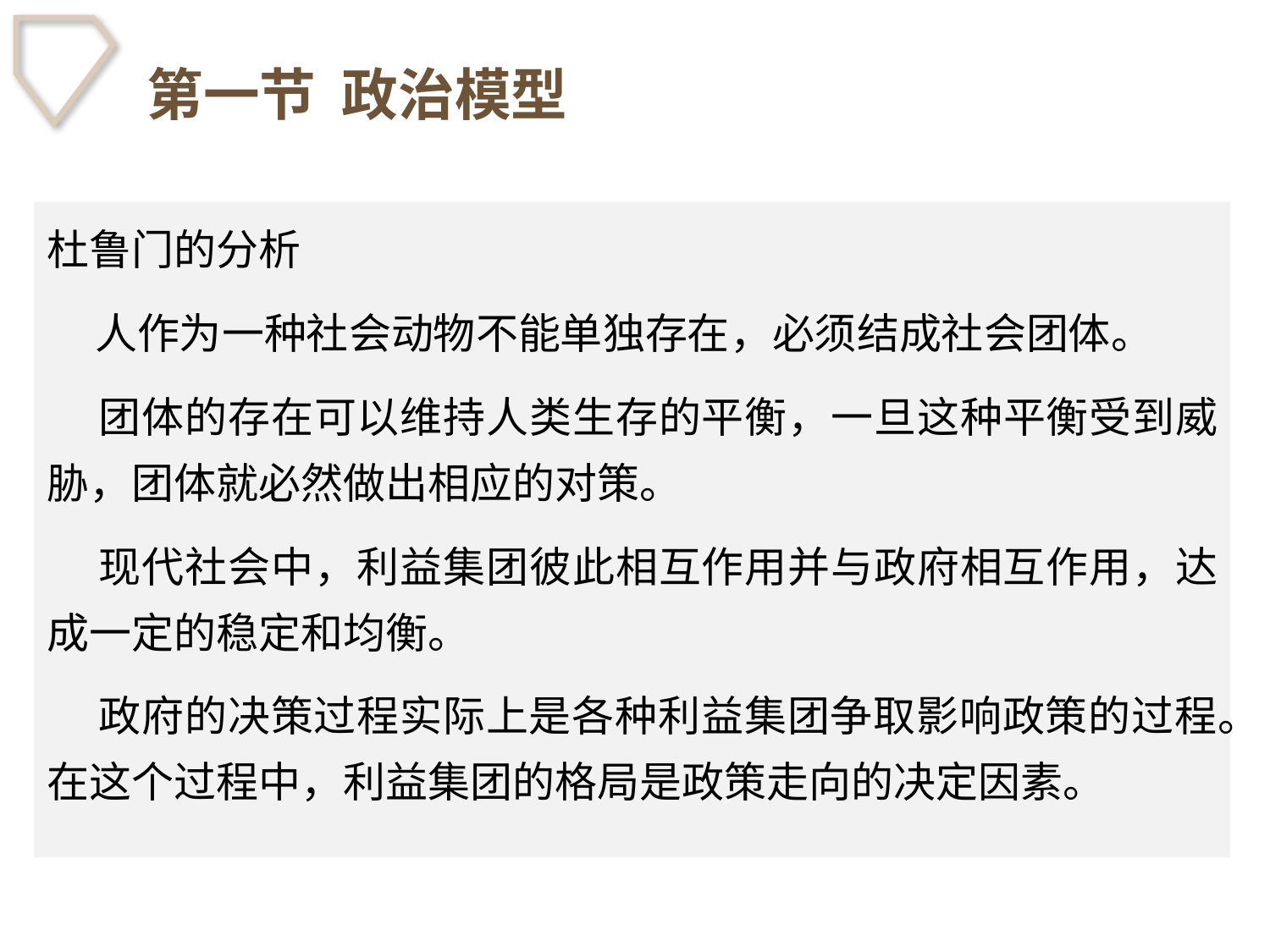

# 第一节  政治模型
杜鲁门的分析
    人作为一种社会动物不能单独存在，必须结成社会团体。
    团体的存在可以维持人类生存的平衡，一旦这种平衡受到威胁，团体就必然做出相应的对策。
    现代社会中，利益集团彼此相互作用并与政府相互作用，达成一定的稳定和均衡。
    政府的决策过程实际上是各种利益集团争取影响政策的过程。在这个过程中，利益集团的格局是政策走向的决定因素。